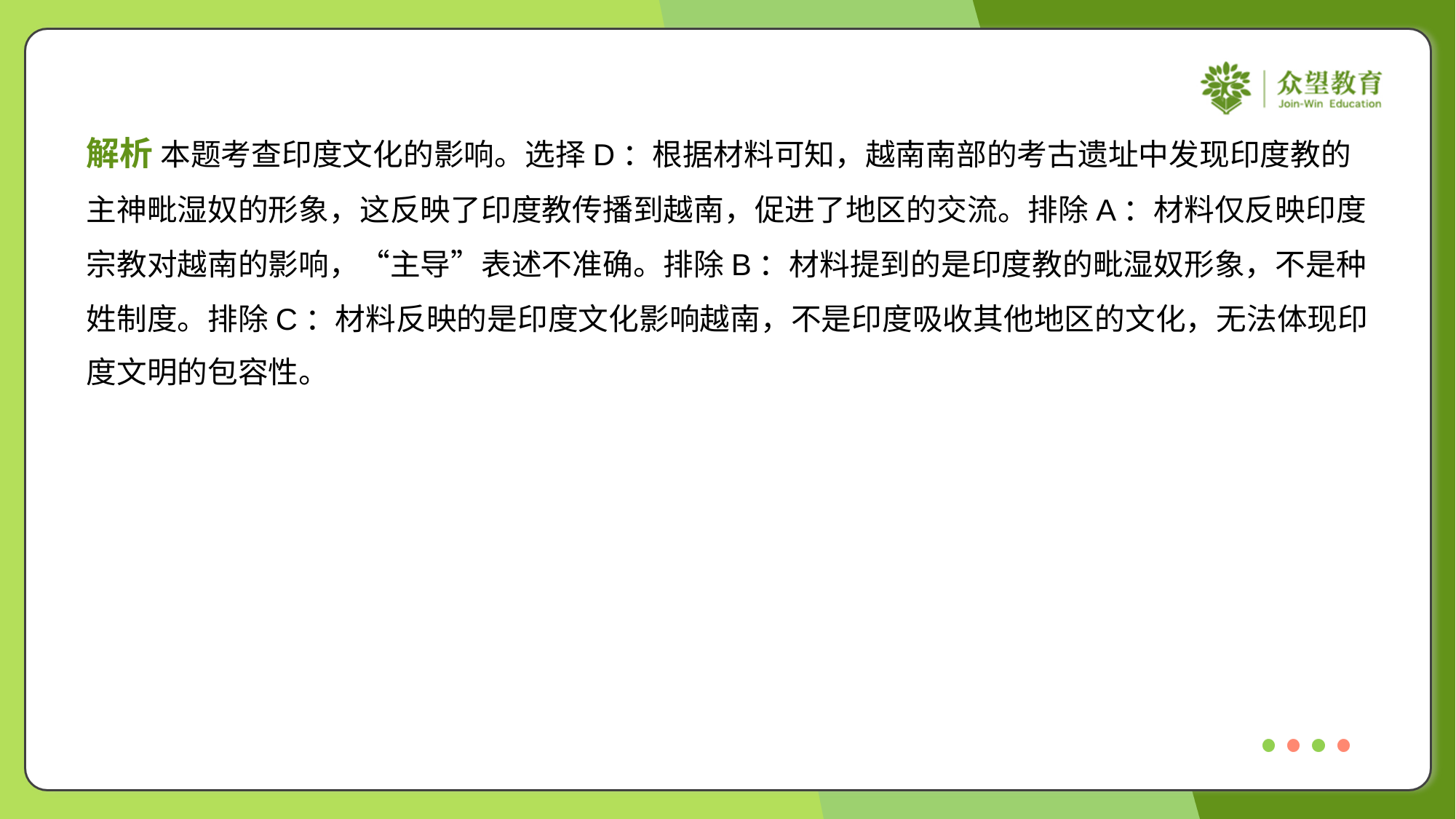

解析 本题考查印度文化的影响。选择D：根据材料可知，越南南部的考古遗址中发现印度教的
主神毗湿奴的形象，这反映了印度教传播到越南，促进了地区的交流。排除A：材料仅反映印度
宗教对越南的影响，“主导”表述不准确。排除B：材料提到的是印度教的毗湿奴形象，不是种
姓制度。排除C：材料反映的是印度文化影响越南，不是印度吸收其他地区的文化，无法体现印
度文明的包容性。